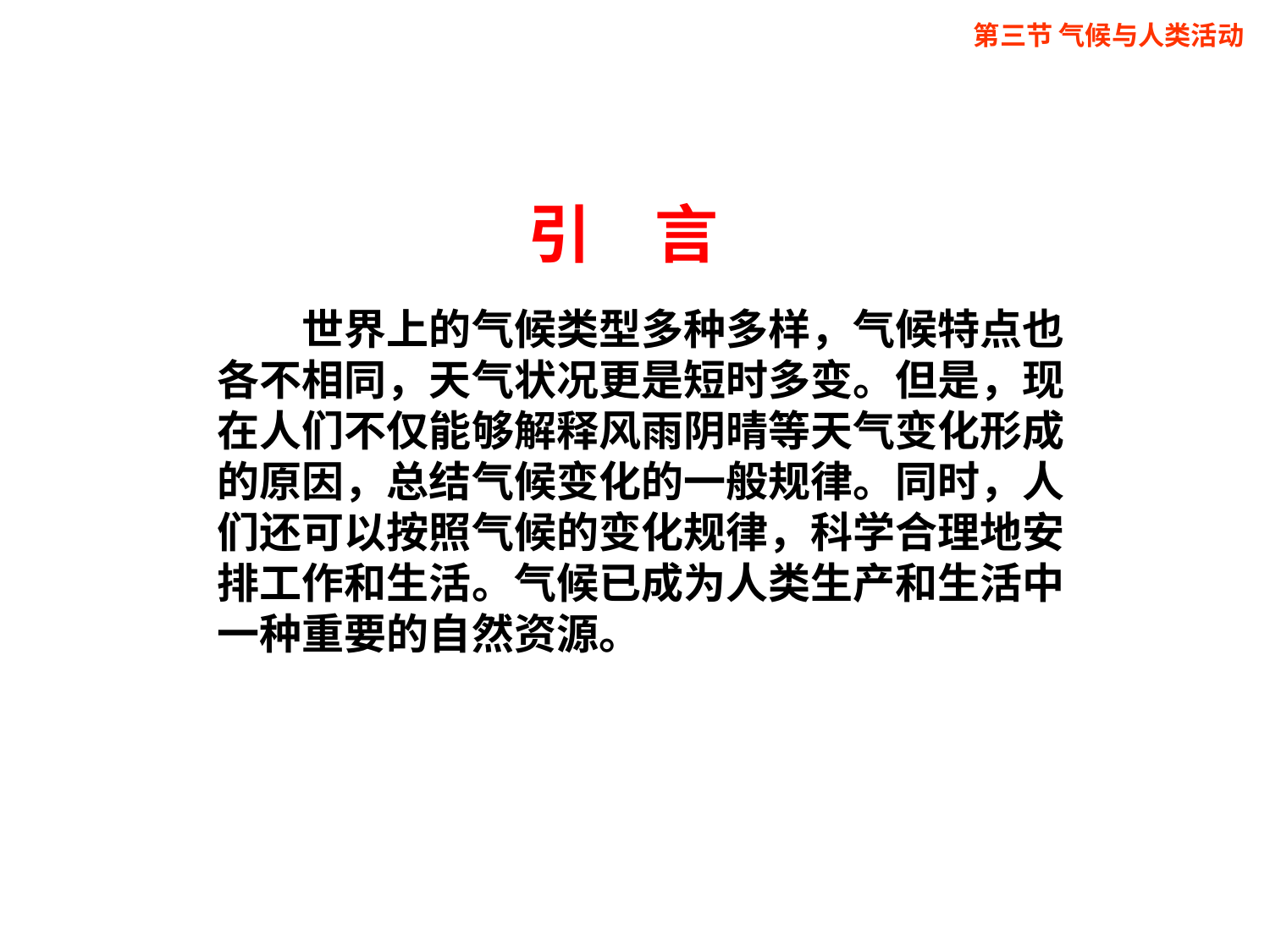

第三节 气候与人类活动
# 引　言
　　世界上的气候类型多种多样，气候特点也各不相同，天气状况更是短时多变。但是，现在人们不仅能够解释风雨阴晴等天气变化形成的原因，总结气候变化的一般规律。同时，人们还可以按照气候的变化规律，科学合理地安排工作和生活。气候已成为人类生产和生活中一种重要的自然资源。